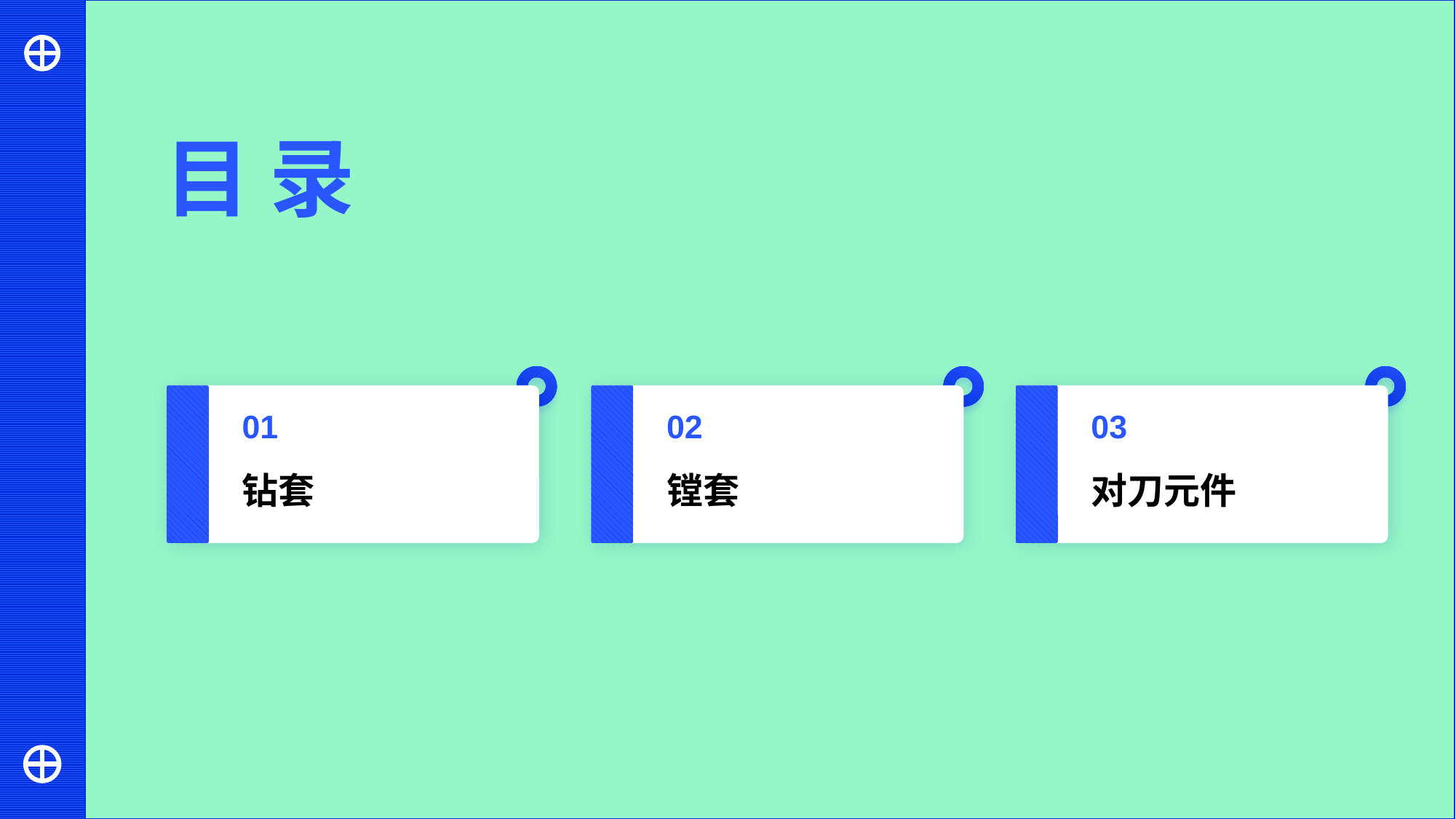

目 录

01
02
03
钻套
镗套
对刀元件